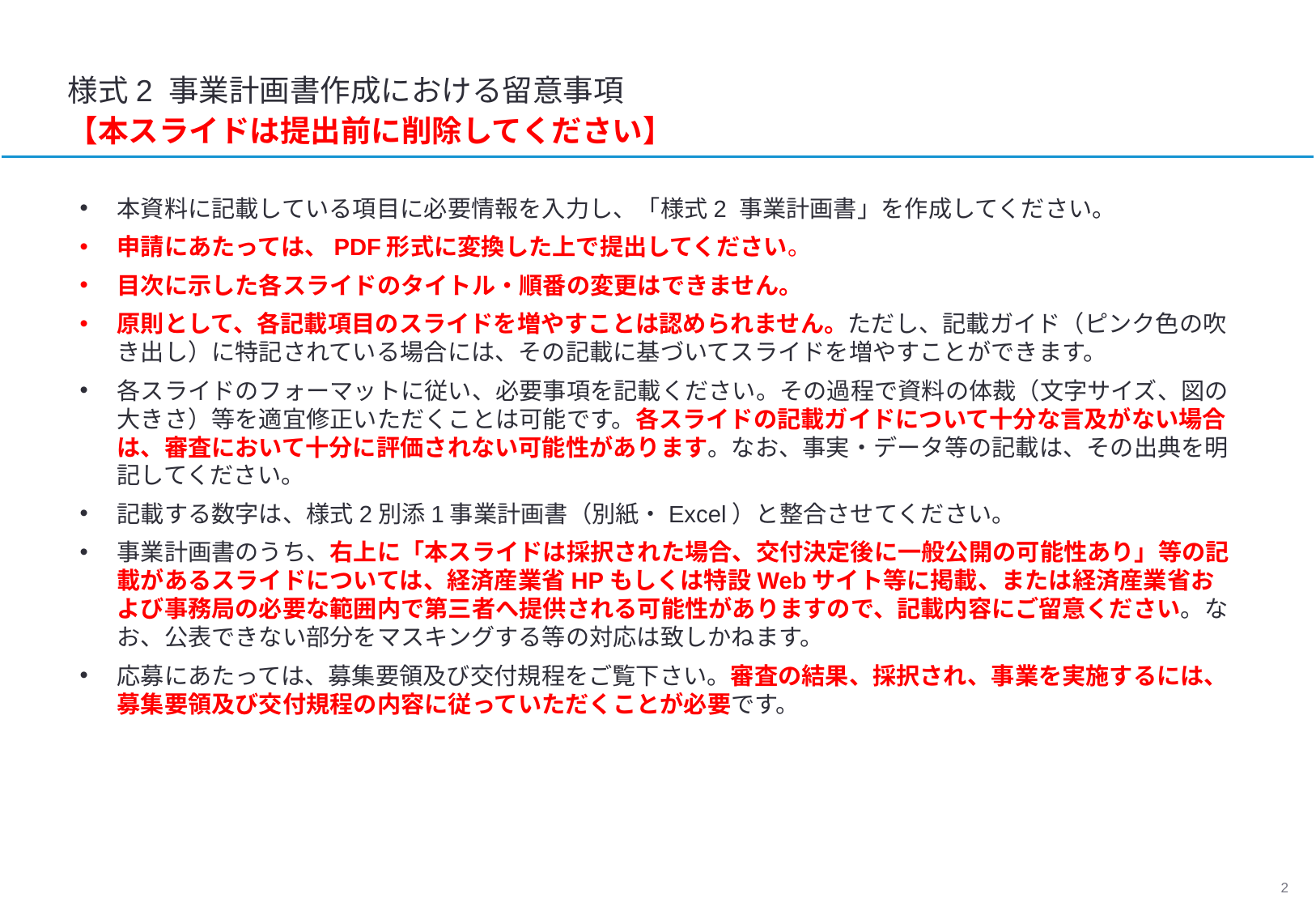

様式2 事業計画書作成における留意事項
【本スライドは提出前に削除してください】
本資料に記載している項目に必要情報を入力し、「様式2 事業計画書」を作成してください。
申請にあたっては、PDF形式に変換した上で提出してください。
目次に示した各スライドのタイトル・順番の変更はできません。
原則として、各記載項目のスライドを増やすことは認められません。ただし、記載ガイド（ピンク色の吹き出し）に特記されている場合には、その記載に基づいてスライドを増やすことができます。
各スライドのフォーマットに従い、必要事項を記載ください。その過程で資料の体裁（文字サイズ、図の大きさ）等を適宜修正いただくことは可能です。各スライドの記載ガイドについて十分な言及がない場合は、審査において十分に評価されない可能性があります。なお、事実・データ等の記載は、その出典を明記してください。
記載する数字は、様式2別添1事業計画書（別紙・Excel）と整合させてください。
事業計画書のうち、右上に「本スライドは採択された場合、交付決定後に一般公開の可能性あり」等の記載があるスライドについては、経済産業省HPもしくは特設Webサイト等に掲載、または経済産業省および事務局の必要な範囲内で第三者へ提供される可能性がありますので、記載内容にご留意ください。なお、公表できない部分をマスキングする等の対応は致しかねます。
応募にあたっては、募集要領及び交付規程をご覧下さい。審査の結果、採択され、事業を実施するには、募集要領及び交付規程の内容に従っていただくことが必要です。